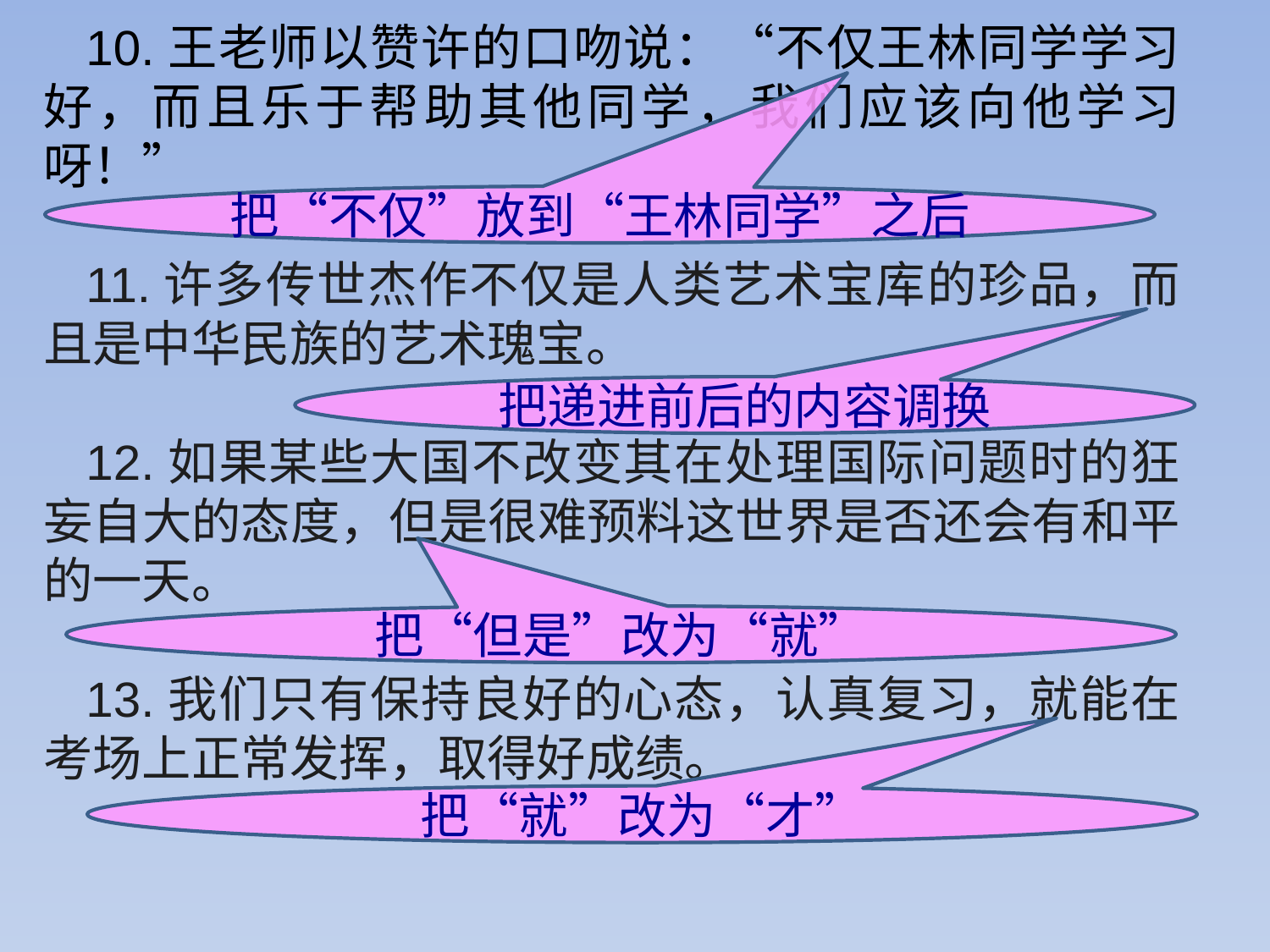

10.王老师以赞许的口吻说：“不仅王林同学学习好，而且乐于帮助其他同学，我们应该向他学习呀！”

11.许多传世杰作不仅是人类艺术宝库的珍品，而且是中华民族的艺术瑰宝。

12.如果某些大国不改变其在处理国际问题时的狂妄自大的态度，但是很难预料这世界是否还会有和平的一天。

13.我们只有保持良好的心态，认真复习，就能在考场上正常发挥，取得好成绩。
把“不仅”放到“王林同学”之后
把递进前后的内容调换
把“但是”改为“就”
把“就”改为“才”